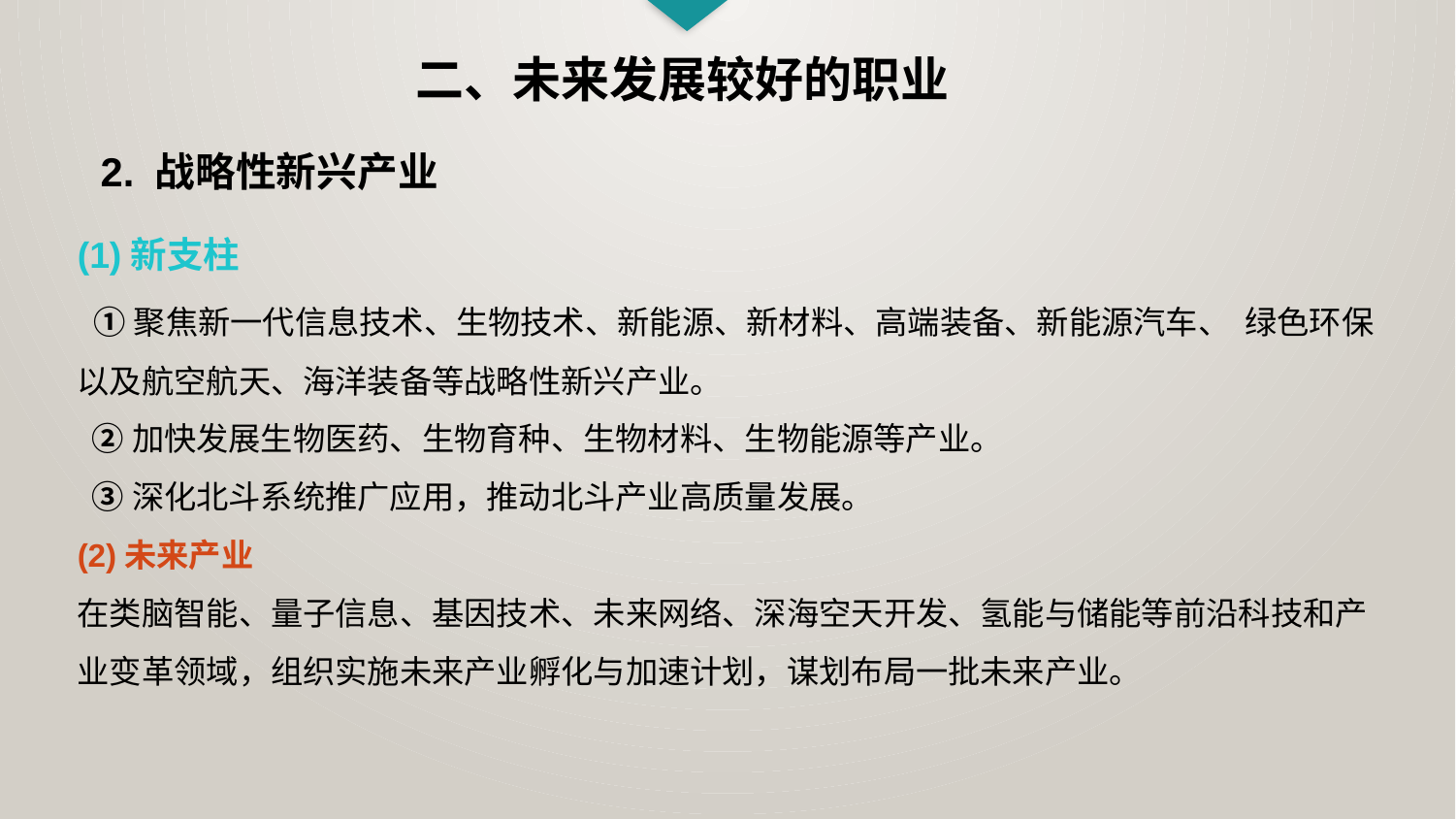

二、未来发展较好的职业
2. 战略性新兴产业
(1)新支柱
  ①聚焦新一代信息技术、生物技术、新能源、新材料、高端装备、新能源汽车、  绿色环保以及航空航天、海洋装备等战略性新兴产业。
  ②加快发展生物医药、生物育种、生物材料、生物能源等产业。
  ③深化北斗系统推广应用，推动北斗产业高质量发展。
(2)未来产业
在类脑智能、量子信息、基因技术、未来网络、深海空天开发、氢能与储能等前沿科技和产业变革领域，组织实施未来产业孵化与加速计划，谋划布局一批未来产业。
78